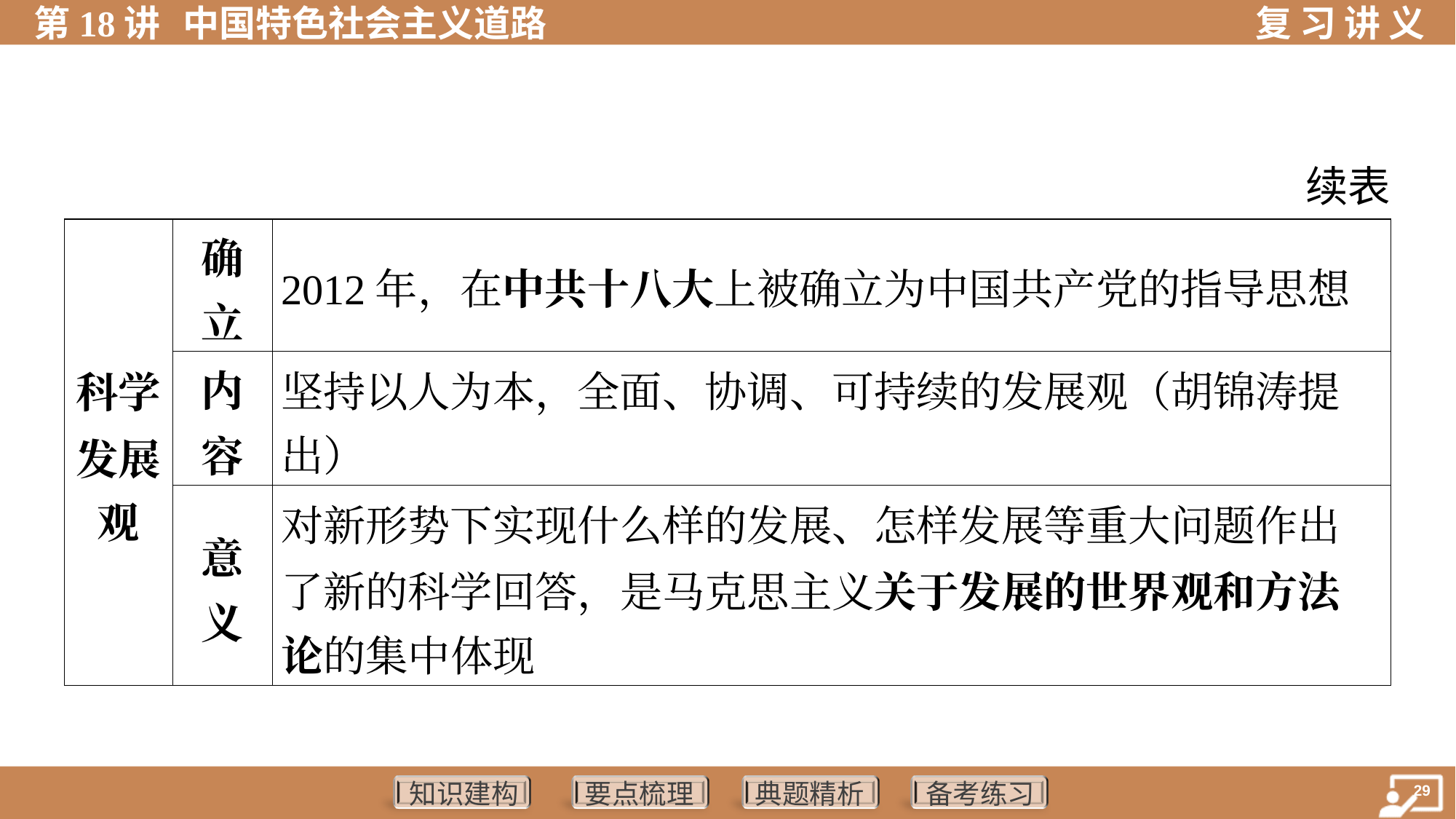

续表
| 科学 发展 观 | 确 立 | 2012年，在中共十八大上被确立为中国共产党的指导思想 |  |
| --- | --- | --- | --- |
|  | 内 容 | 坚持以人为本，全面、协调、可持续的发展观（胡锦涛提 出） |  |
|  | 意 义 | 对新形势下实现什么样的发展、怎样发展等重大问题作出 了新的科学回答，是马克思主义关于发展的世界观和方法 论的集中体现 |  |